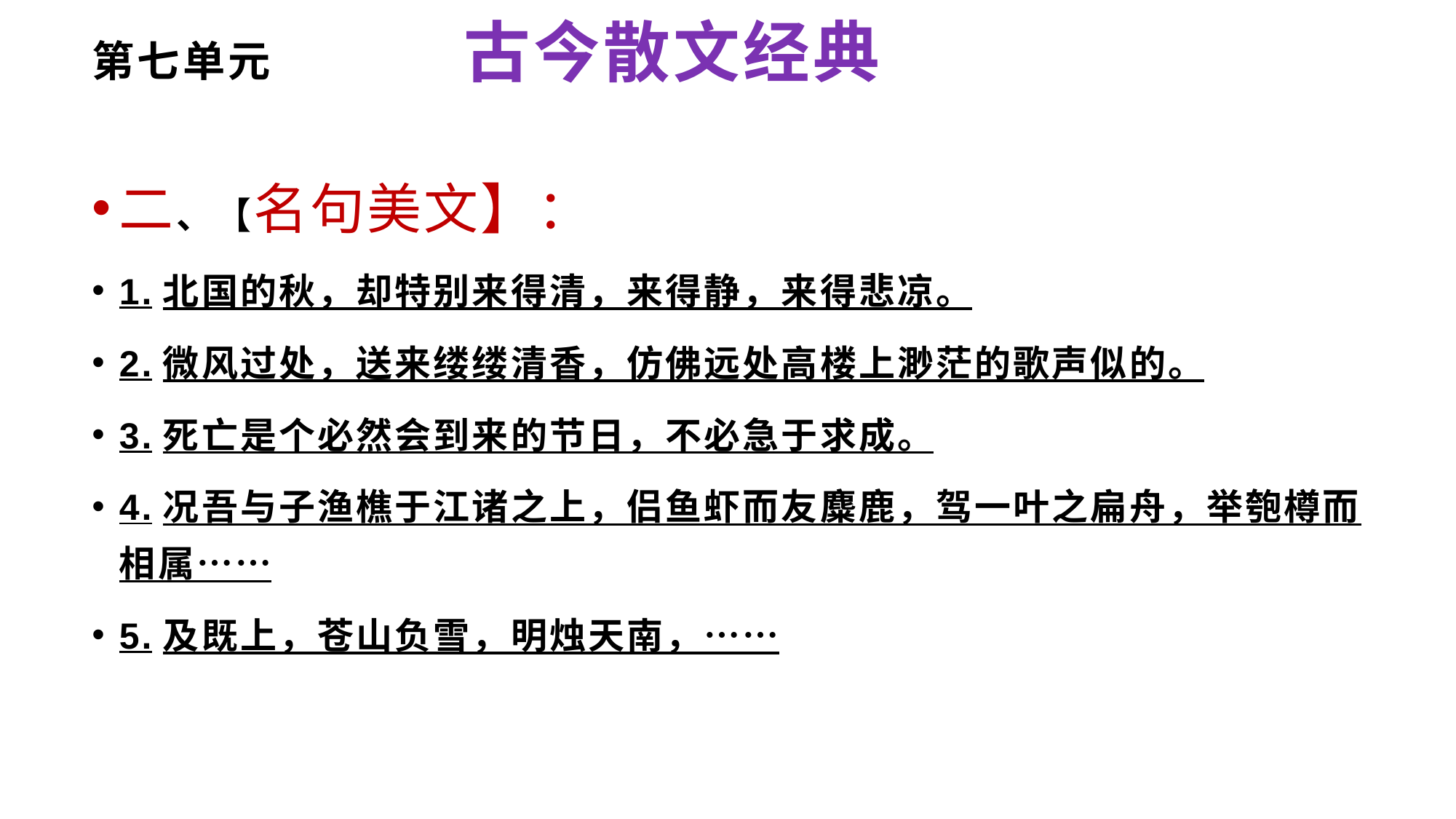

# 第七单元               古今散文经典
二、【名句美文】：
1.北国的秋，却特别来得清，来得静，来得悲凉。
2.微风过处，送来缕缕清香，仿佛远处高楼上渺茫的歌声似的。
3.死亡是个必然会到来的节日，不必急于求成。
4.况吾与子渔樵于江诸之上，侣鱼虾而友麋鹿，驾一叶之扁舟，举匏樽而相属……
5.及既上，苍山负雪，明烛天南，……